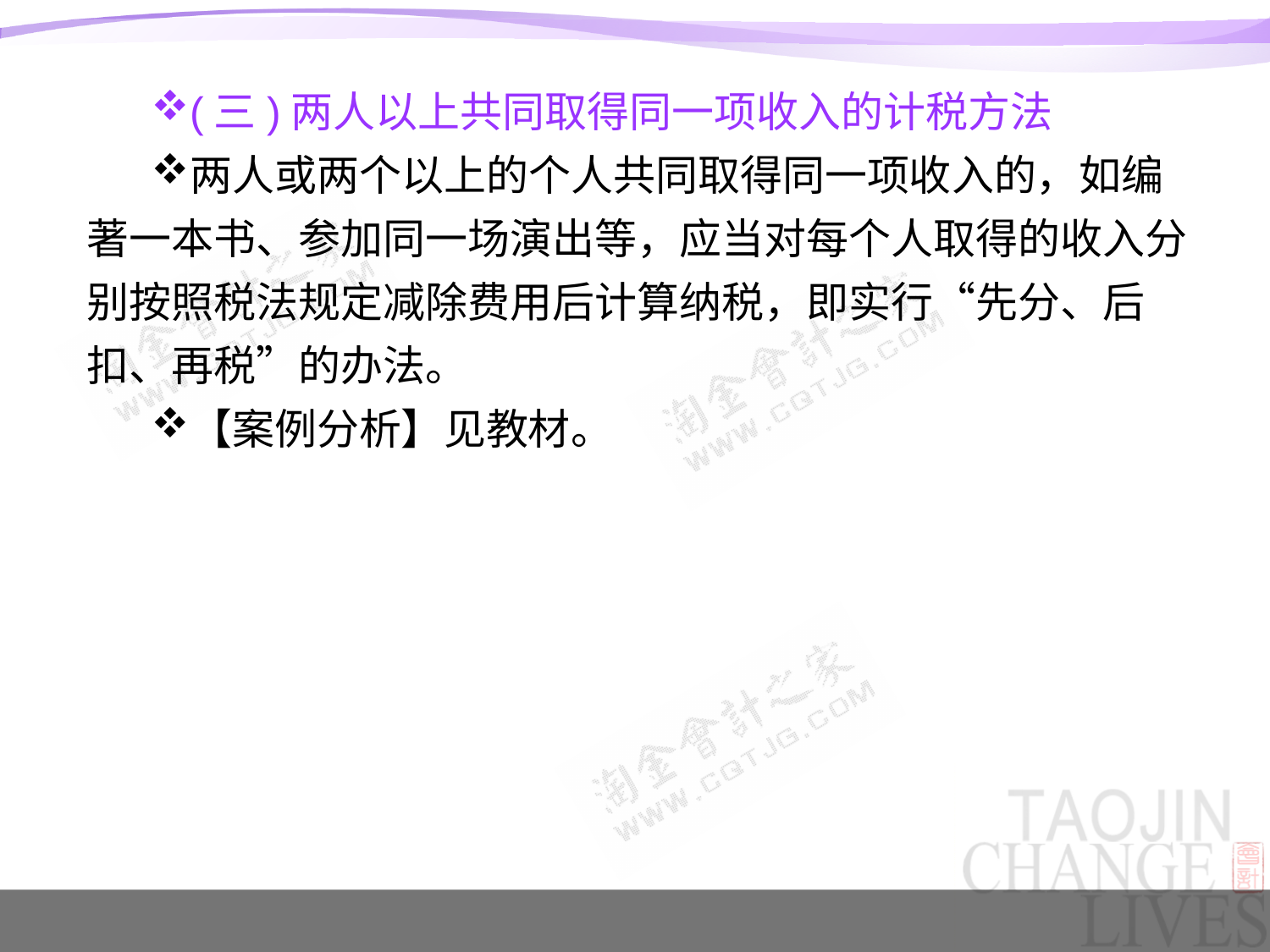

(三)两人以上共同取得同一项收入的计税方法
两人或两个以上的个人共同取得同一项收入的，如编著一本书、参加同一场演出等，应当对每个人取得的收入分别按照税法规定减除费用后计算纳税，即实行“先分、后扣、再税”的办法。
【案例分析】见教材。